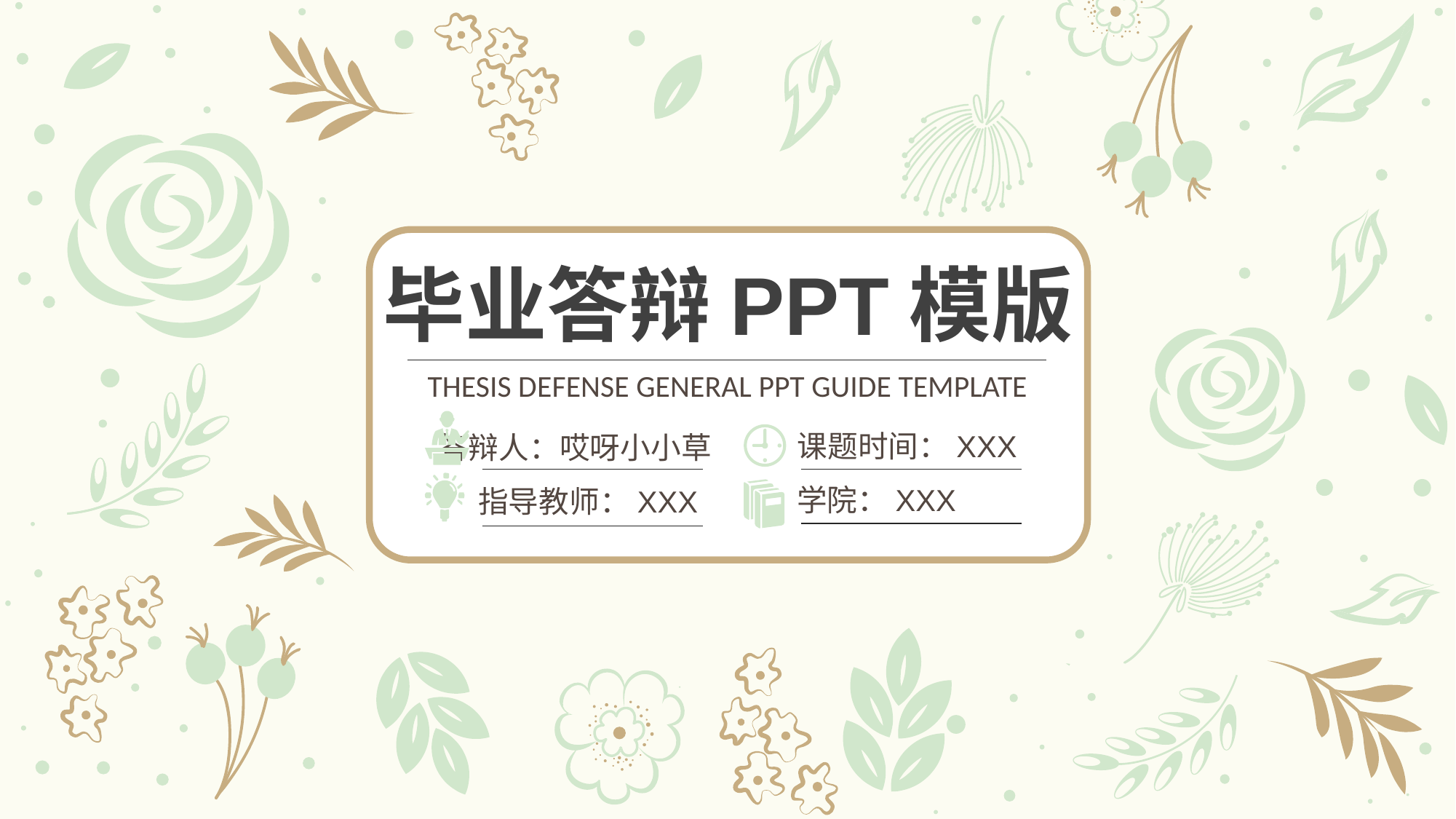

毕业答辩PPT模版

THESIS DEFENSE GENERAL PPT GUIDE TEMPLATE

课题时间：XXX
答辩人：哎呀小小草

学院：XXX
指导教师：XXX